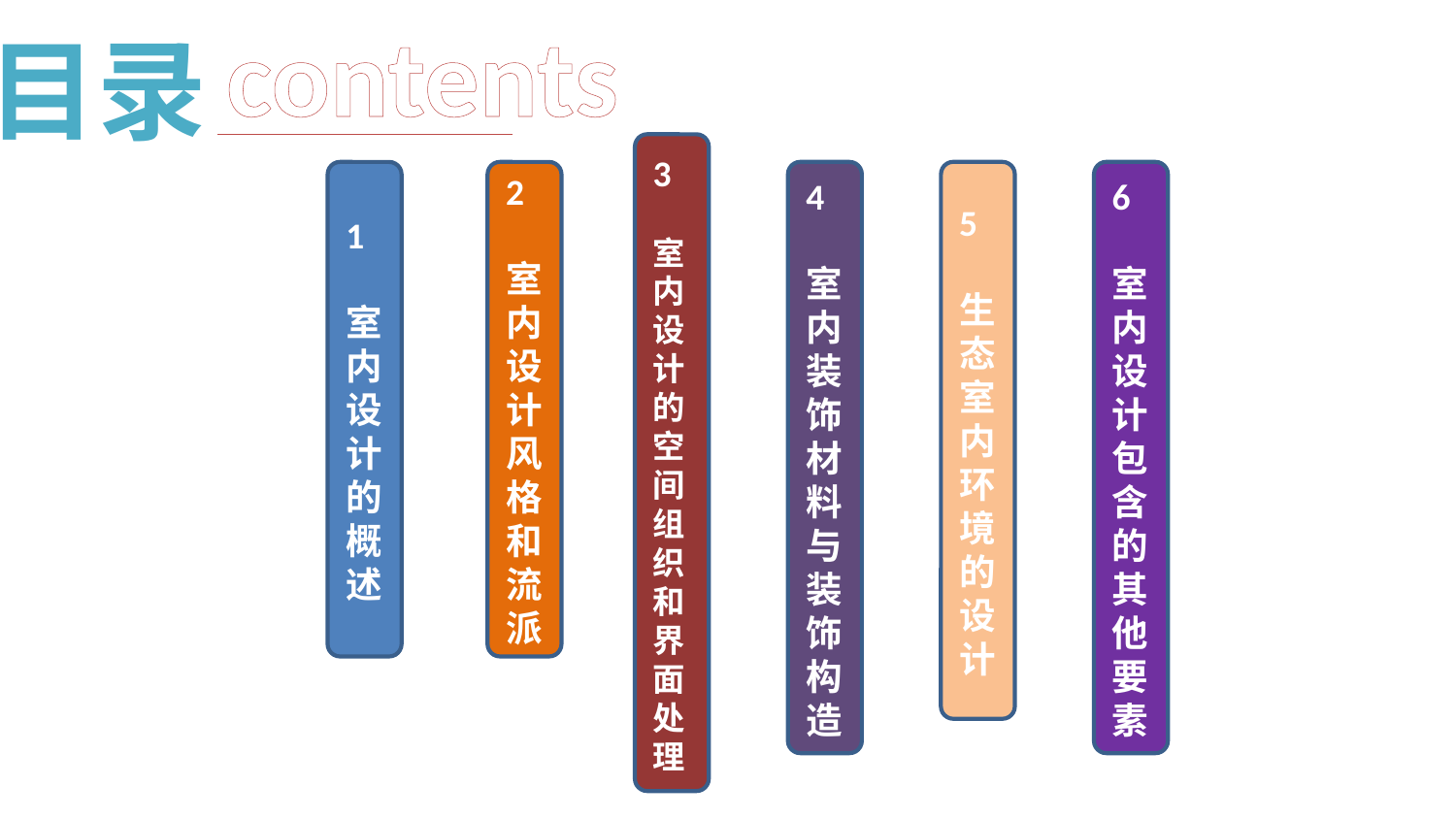

contents
目录
3

室内设计的空间组织和界面处理
1

室内设计的概述
2

室内设计风格和流派
4

室内装饰材料与装饰构造
5

生态室内环境的设计
6

室内设计包含的其他要素